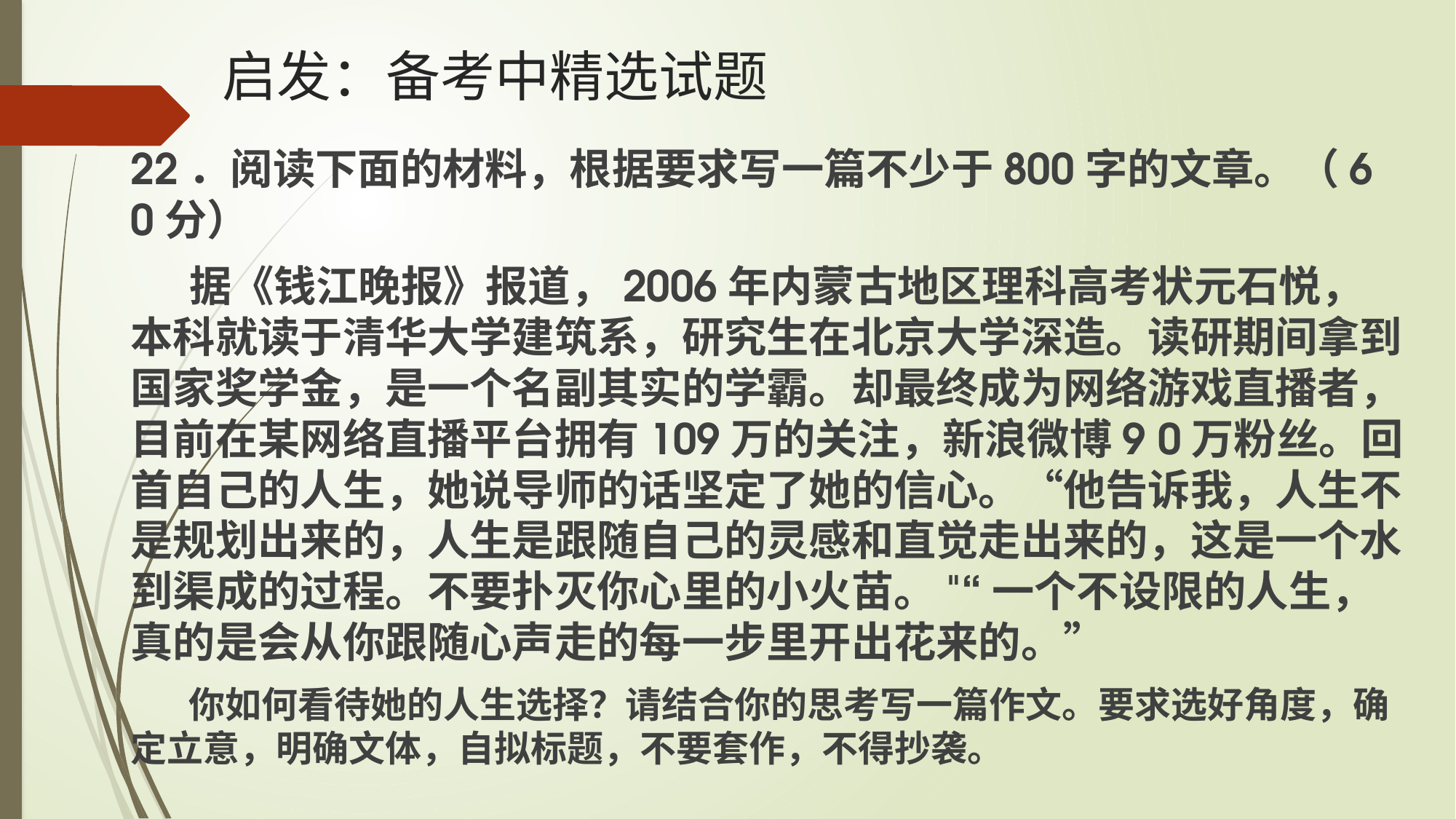

# 启发：备考中精选试题
22．阅读下面的材料，根据要求写一篇不少于800字的文章。（6 0分）
     据《钱江晚报》报道，2006年内蒙古地区理科高考状元石悦，本科就读于清华大学建筑系，研究生在北京大学深造。读研期间拿到国家奖学金，是一个名副其实的学霸。却最终成为网络游戏直播者，目前在某网络直播平台拥有109万的关注，新浪微博9 0万粉丝。回首自己的人生，她说导师的话坚定了她的信心。“他告诉我，人生不是规划出来的，人生是跟随自己的灵感和直觉走出来的，这是一个水到渠成的过程。不要扑灭你心里的小火苗。"“一个不设限的人生，真的是会从你跟随心声走的每一步里开出花来的。”
      你如何看待她的人生选择？请结合你的思考写一篇作文。要求选好角度，确定立意，明确文体，自拟标题，不要套作，不得抄袭。